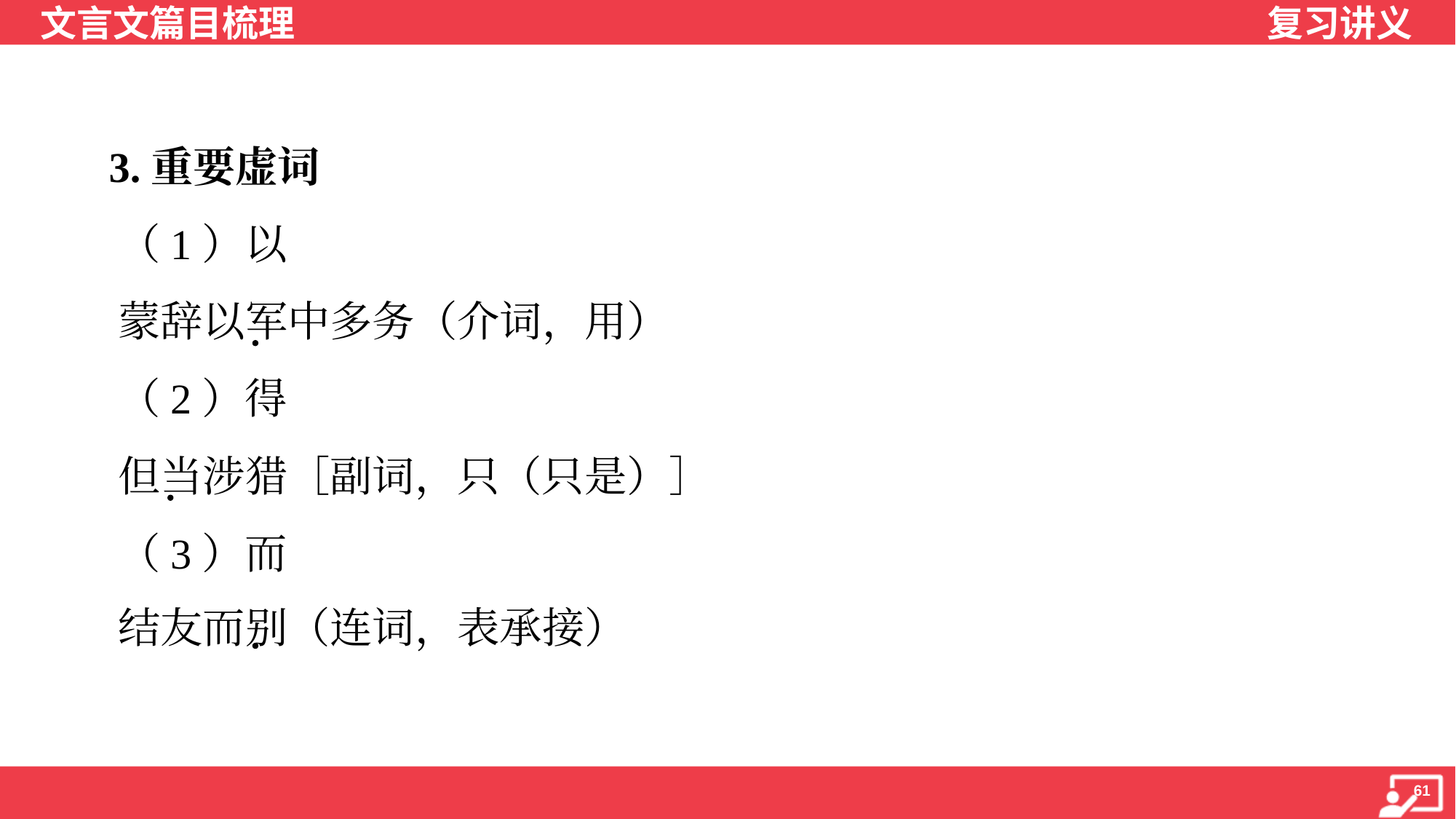

3.重要虚词
    （1）以
    蒙辞以军中多务（介词，用）
    （2）得
    但当涉猎［副词，只（只是）］
    （3）而
    结友而别（连词，表承接）